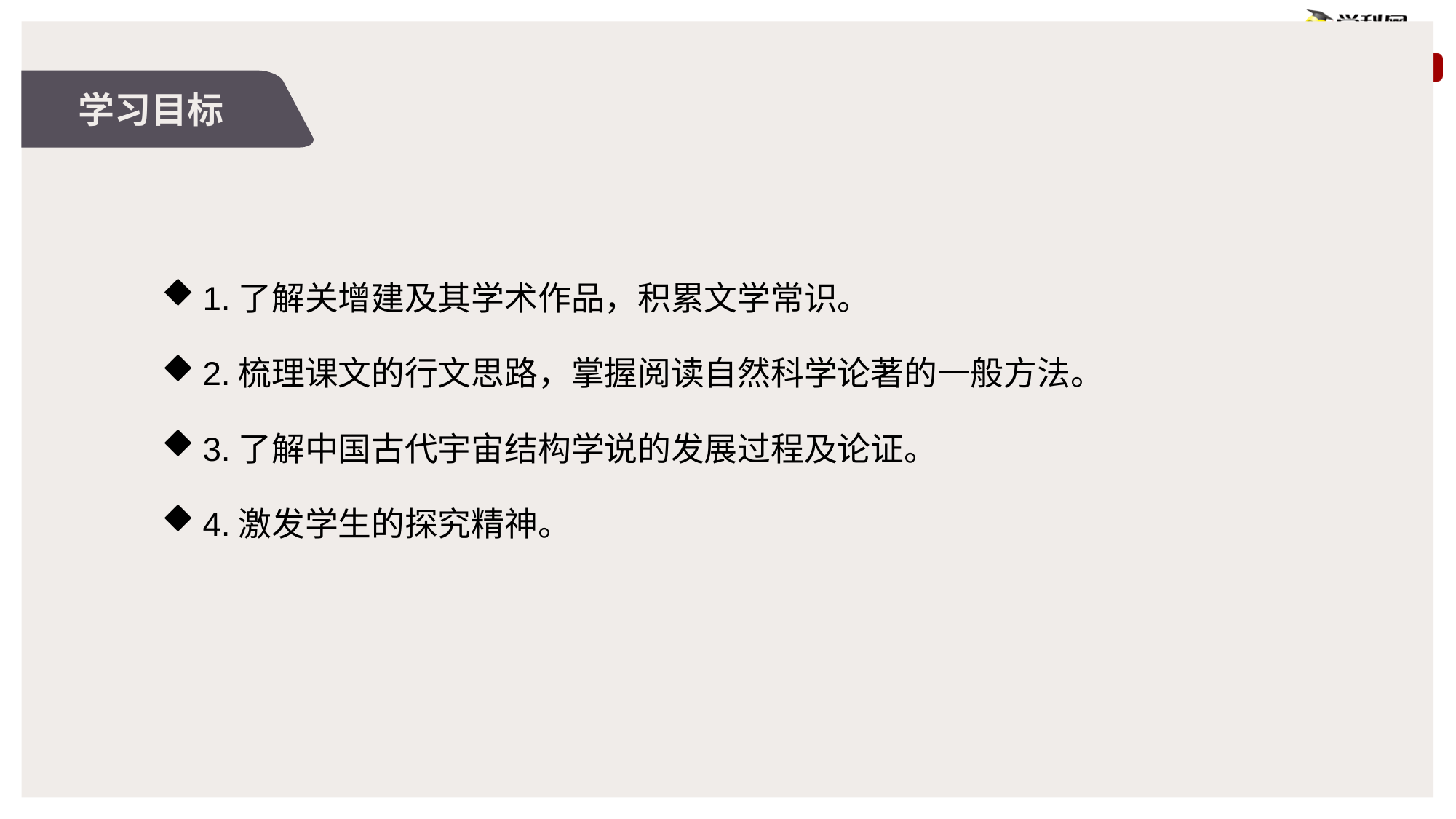

学习目标

1.了解关增建及其学术作品，积累文学常识。
2.梳理课文的行文思路，掌握阅读自然科学论著的一般方法。
3.了解中国古代宇宙结构学说的发展过程及论证。
4.激发学生的探究精神。